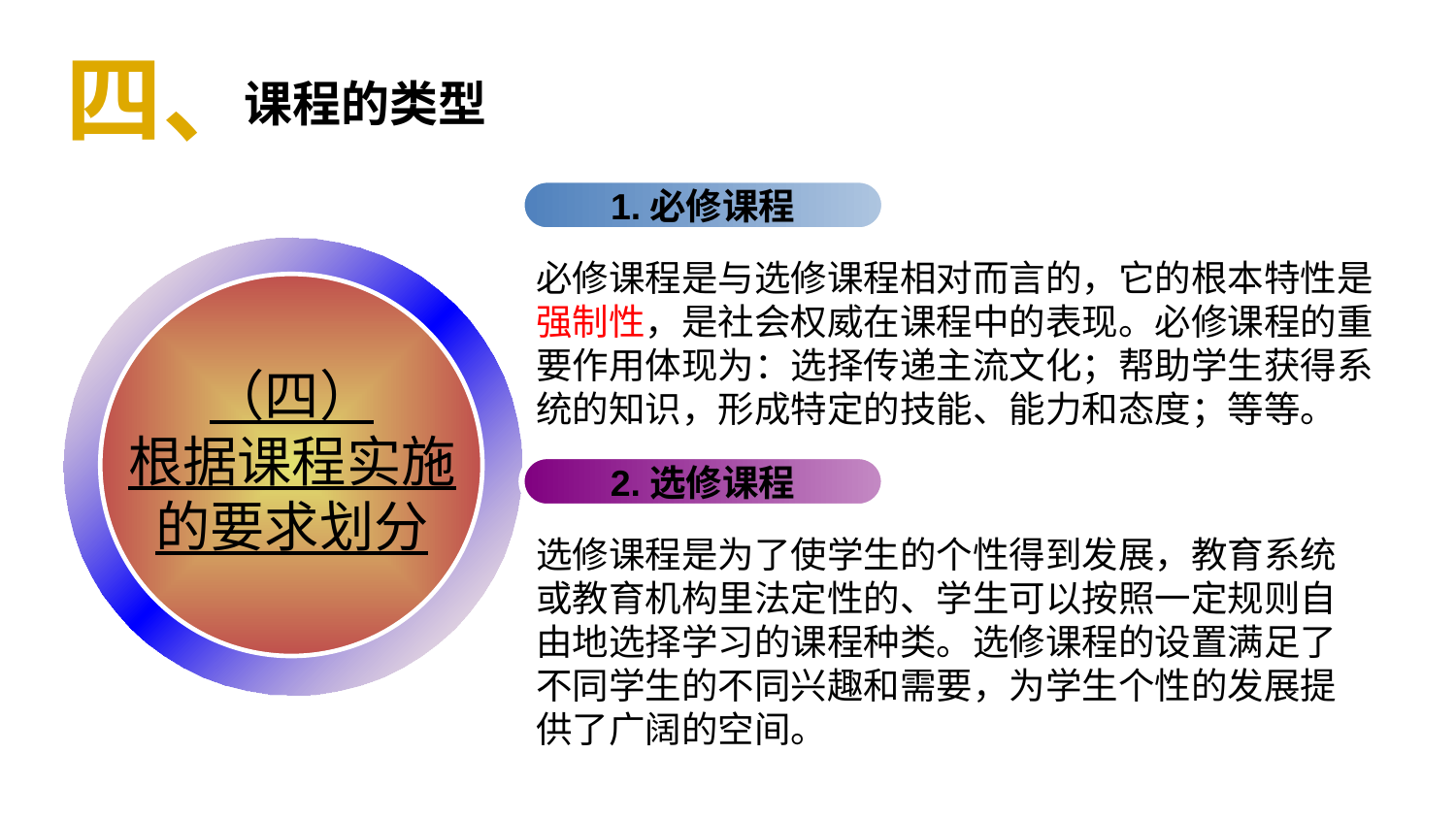

四、
课程的类型
1.必修课程

（四）
根据课程实施
的要求划分
必修课程是与选修课程相对而言的，它的根本特性是强制性，是社会权威在课程中的表现。必修课程的重要作用体现为：选择传递主流文化；帮助学生获得系统的知识，形成特定的技能、能力和态度；等等。
2.选修课程
选修课程是为了使学生的个性得到发展，教育系统或教育机构里法定性的、学生可以按照一定规则自由地选择学习的课程种类。选修课程的设置满足了不同学生的不同兴趣和需要，为学生个性的发展提供了广阔的空间。